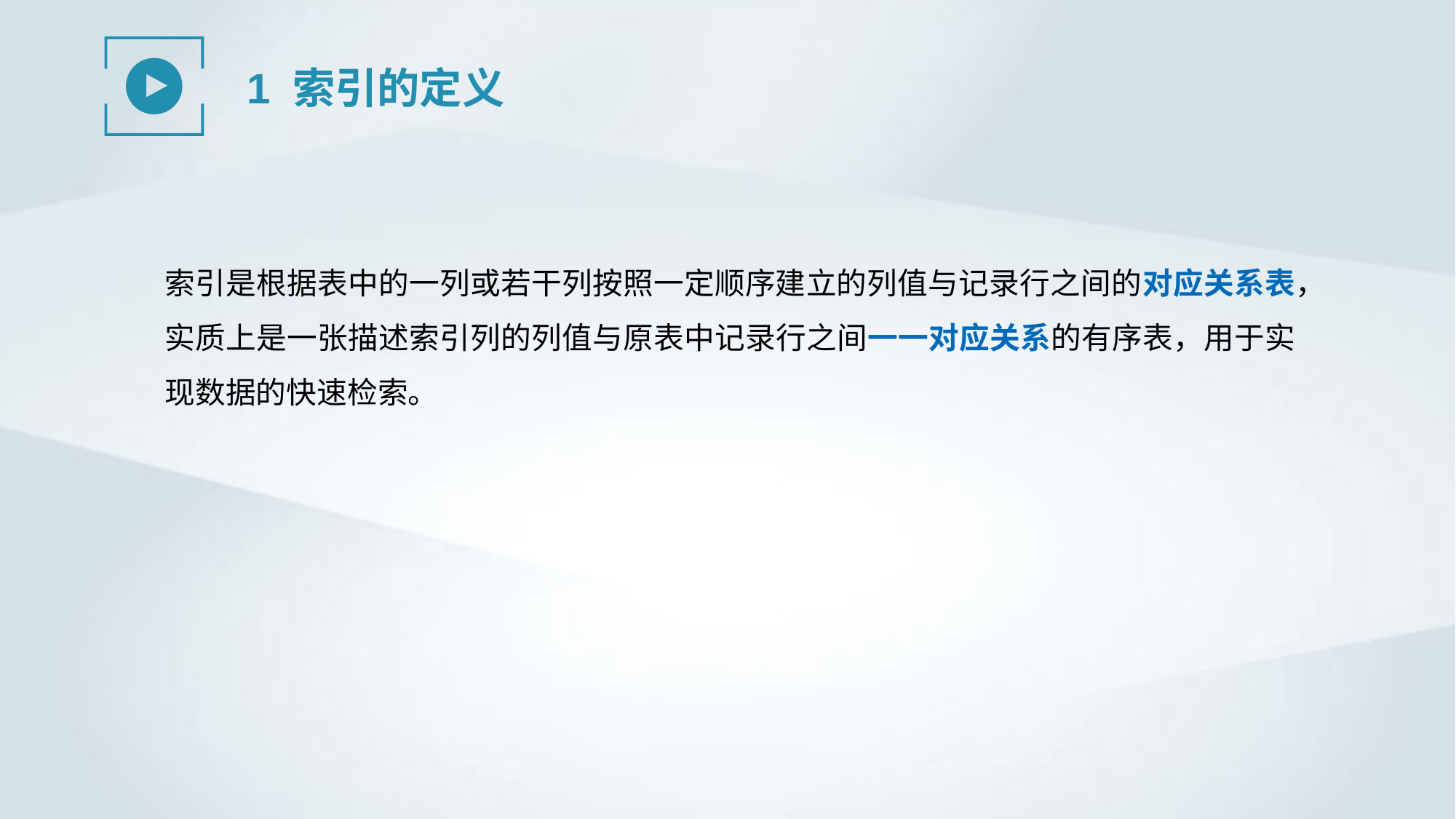

1 索引的定义
索引是根据表中的一列或若干列按照一定顺序建立的列值与记录行之间的对应关系表，实质上是一张描述索引列的列值与原表中记录行之间一一对应关系的有序表，用于实现数据的快速检索。